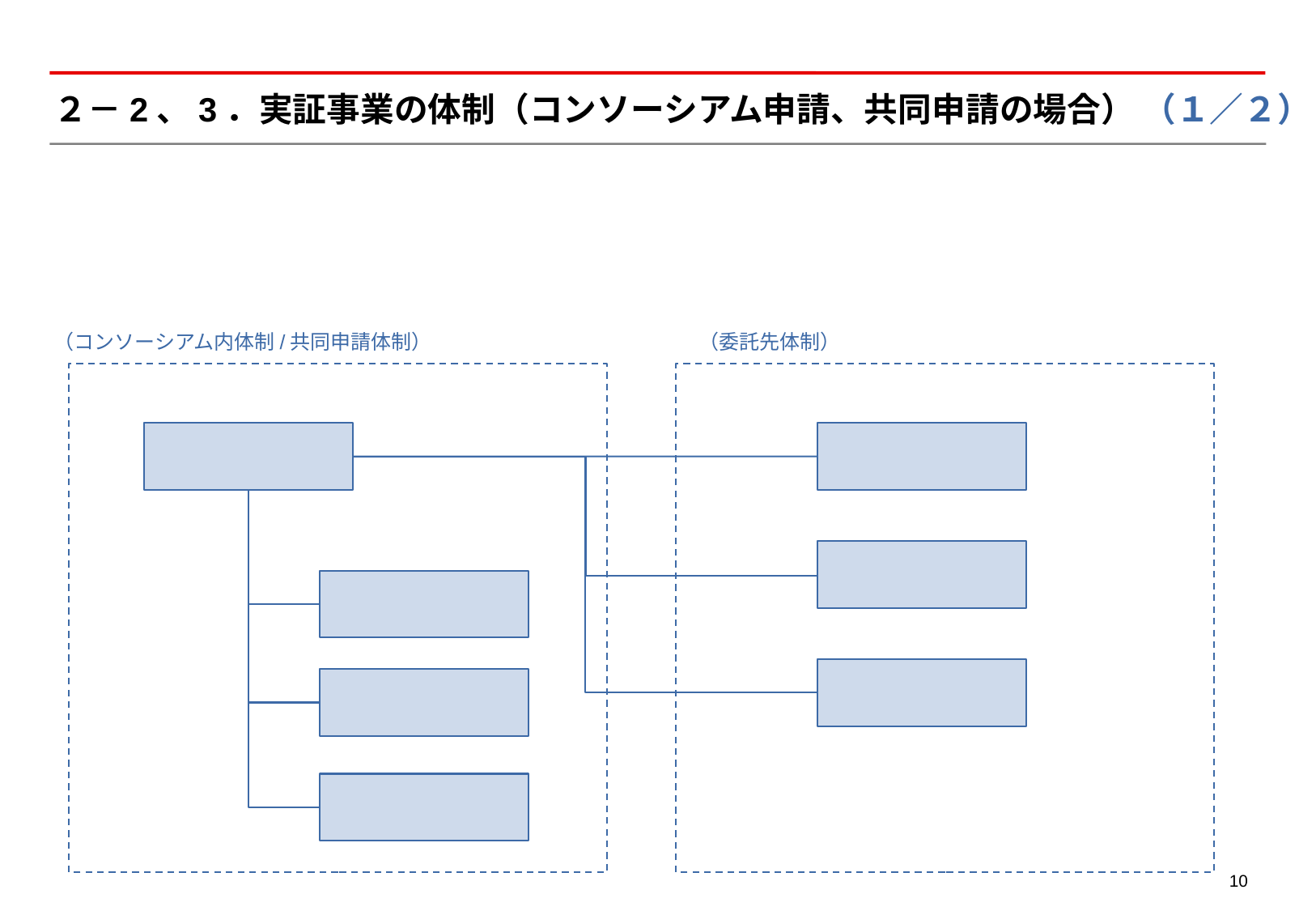

# ２－2、3．実証事業の体制（コンソーシアム申請、共同申請の場合） （１／２）

（コンソーシアム内体制/共同申請体制）
（委託先体制）